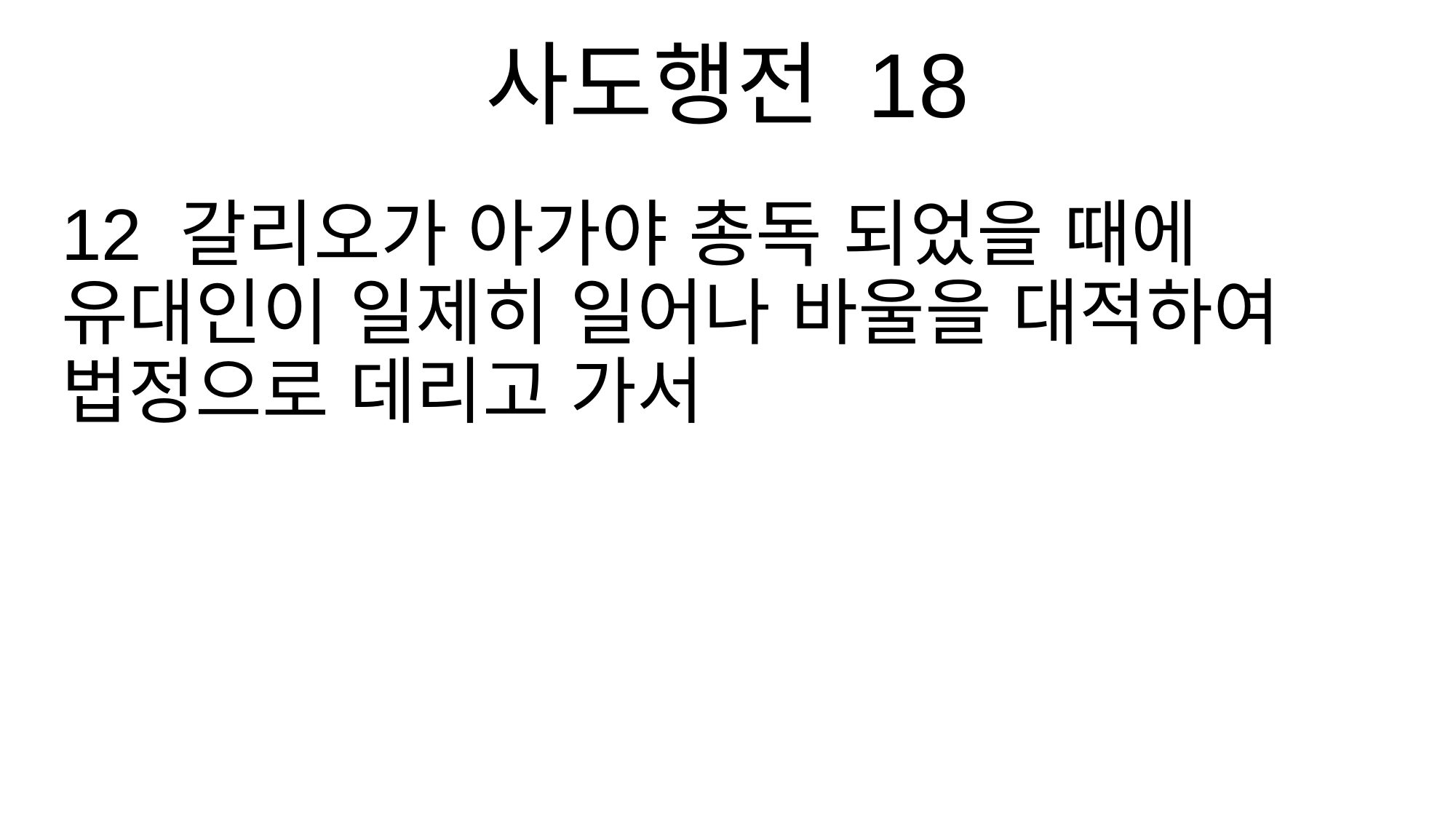

사도행전 18
12 갈리오가 아가야 총독 되었을 때에 유대인이 일제히 일어나 바울을 대적하여 법정으로 데리고 가서